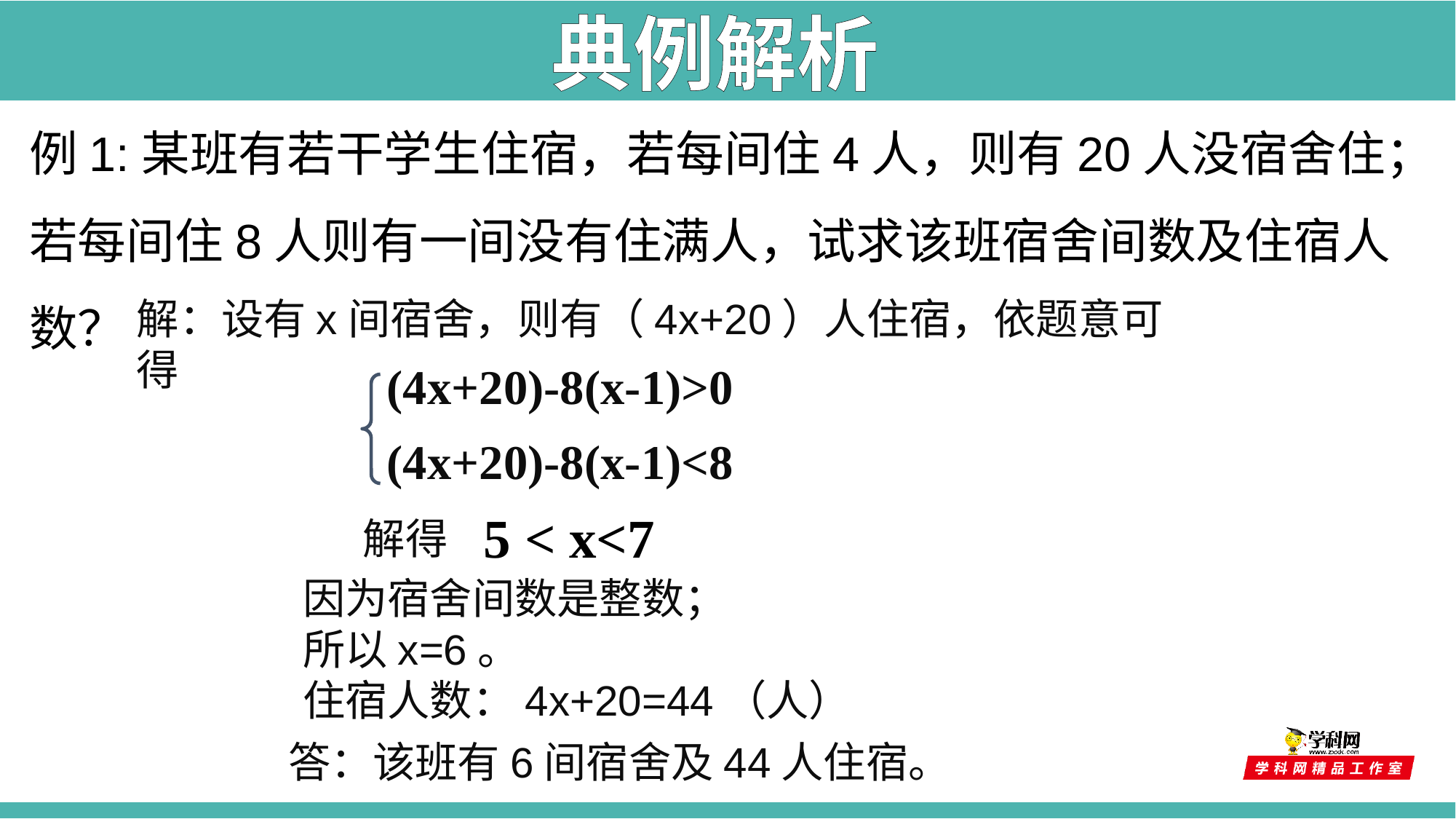

典例解析
例1:某班有若干学生住宿，若每间住4人，则有20人没宿舍住；若每间住8人则有一间没有住满人，试求该班宿舍间数及住宿人数？
解：设有x间宿舍，则有（4x+20）人住宿，依题意可得
(4x+20)-8(x-1)>0

(4x+20)-8(x-1)<8
5 < x<7
解得
因为宿舍间数是整数；
所以x=6。
住宿人数：4x+20=44（人）
答：该班有6间宿舍及44人住宿。